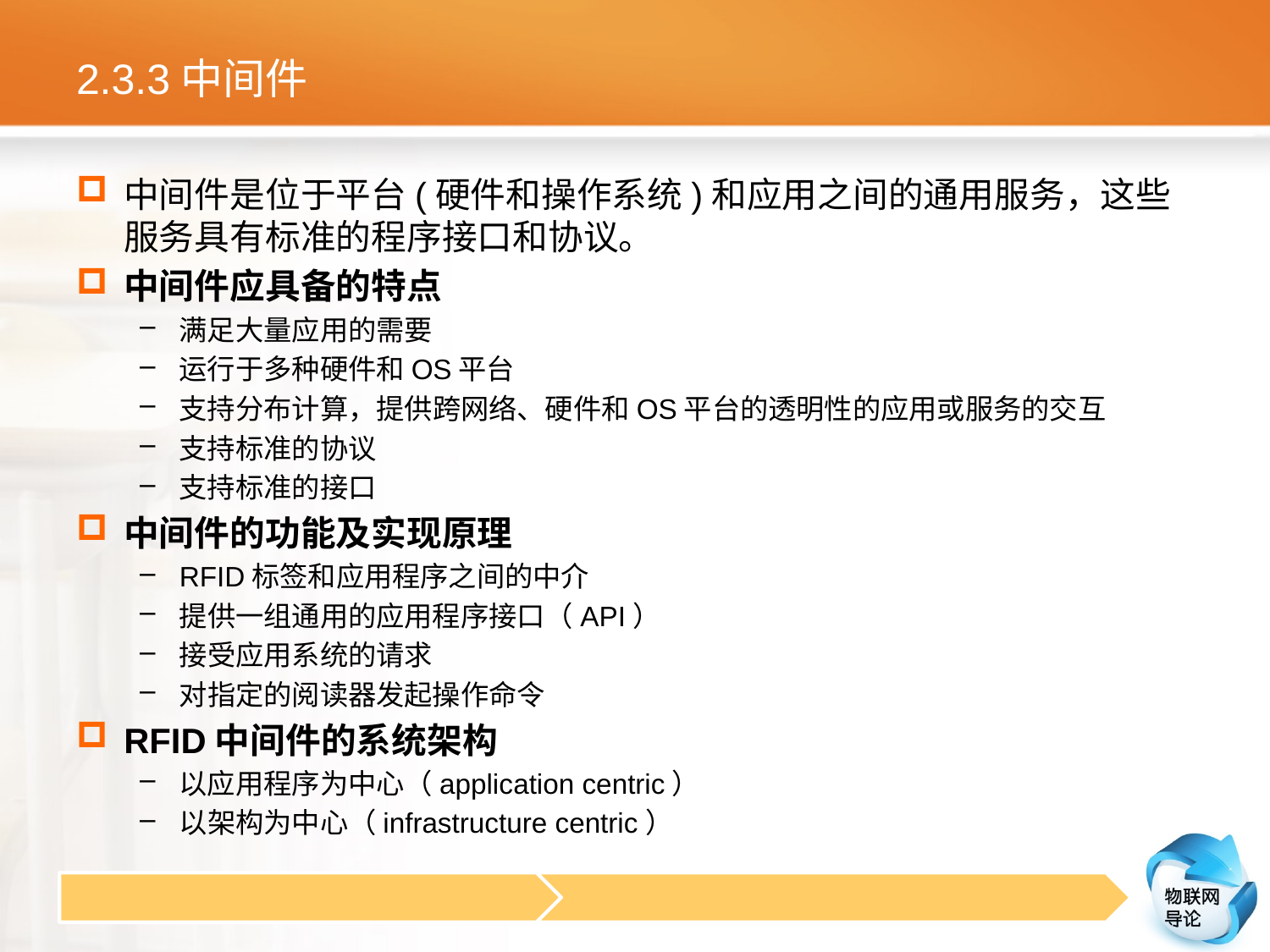

# 2.3.3中间件
中间件是位于平台(硬件和操作系统)和应用之间的通用服务，这些服务具有标准的程序接口和协议。
中间件应具备的特点
满足大量应用的需要
运行于多种硬件和OS平台
支持分布计算，提供跨网络、硬件和OS平台的透明性的应用或服务的交互
支持标准的协议
支持标准的接口
中间件的功能及实现原理
RFID标签和应用程序之间的中介
提供一组通用的应用程序接口（API）
接受应用系统的请求
对指定的阅读器发起操作命令
RFID中间件的系统架构
以应用程序为中心（application centric）
以架构为中心（infrastructure centric）